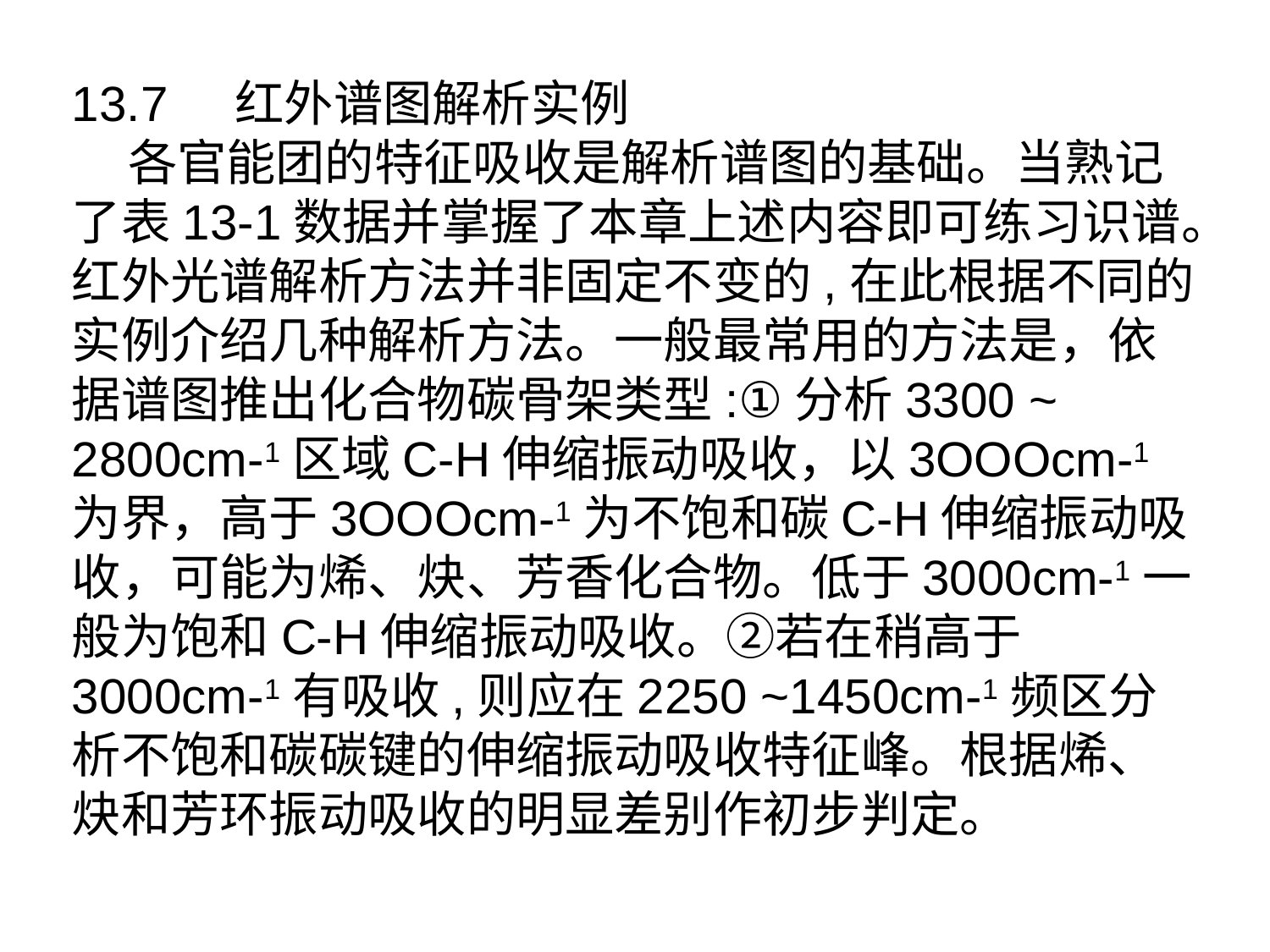

13.7    红外谱图解析实例
    各官能团的特征吸收是解析谱图的基础。当熟记了表13-1数据并掌握了本章上述内容即可练习识谱。红外光谱解析方法并非固定不变的,在此根据不同的实例介绍几种解析方法。一般最常用的方法是，依据谱图推出化合物碳骨架类型:①分析3300 ~ 2800cm-1区域C-H伸缩振动吸收，以3OOOcm-1为界，高于3OOOcm-1为不饱和碳C-H伸缩振动吸收，可能为烯、炔、芳香化合物。低于3000cm-1一般为饱和C-H伸缩振动吸收。②若在稍高于3000cm-1有吸收,则应在2250 ~1450cm-1频区分析不饱和碳碳键的伸缩振动吸收特征峰。根据烯、炔和芳环振动吸收的明显差别作初步判定。